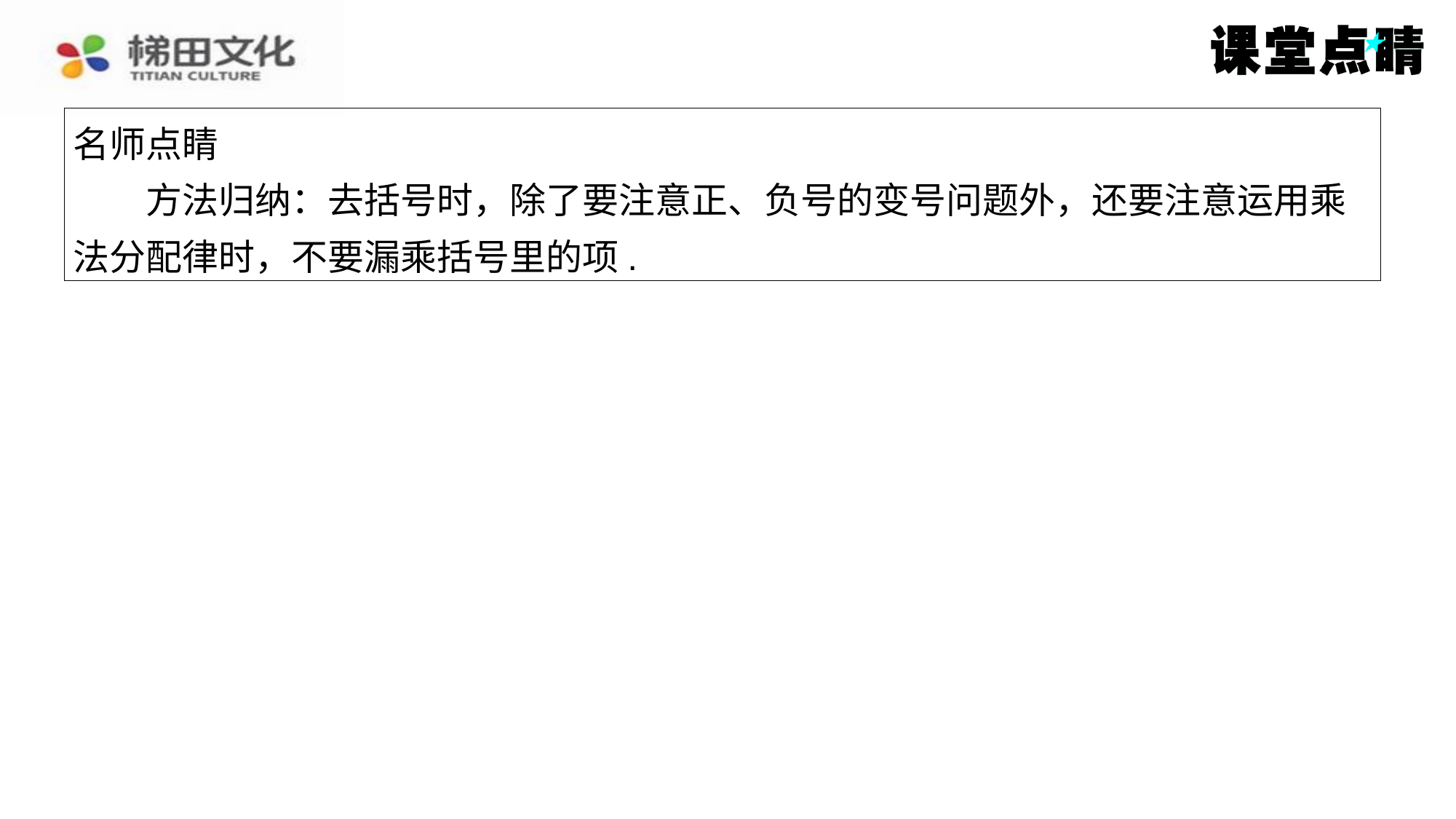

名师点睛
方法归纳：去括号时，除了要注意正、负号的变号问题外，还要注意运用乘
法分配律时，不要漏乘括号里的项.